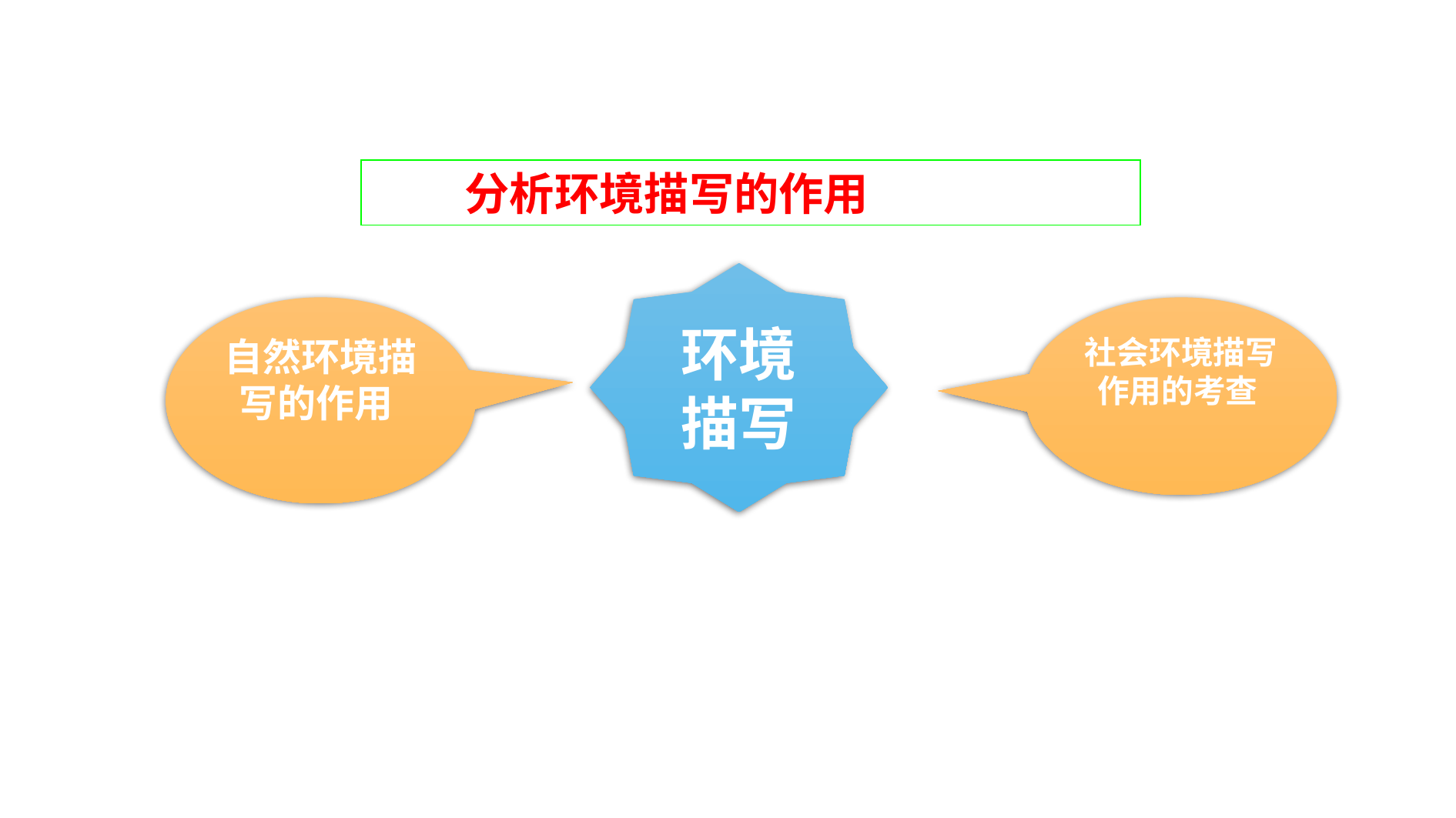

分析环境描写的作用
环境
描写
自然环境描写的作用
社会环境描写作用的考查